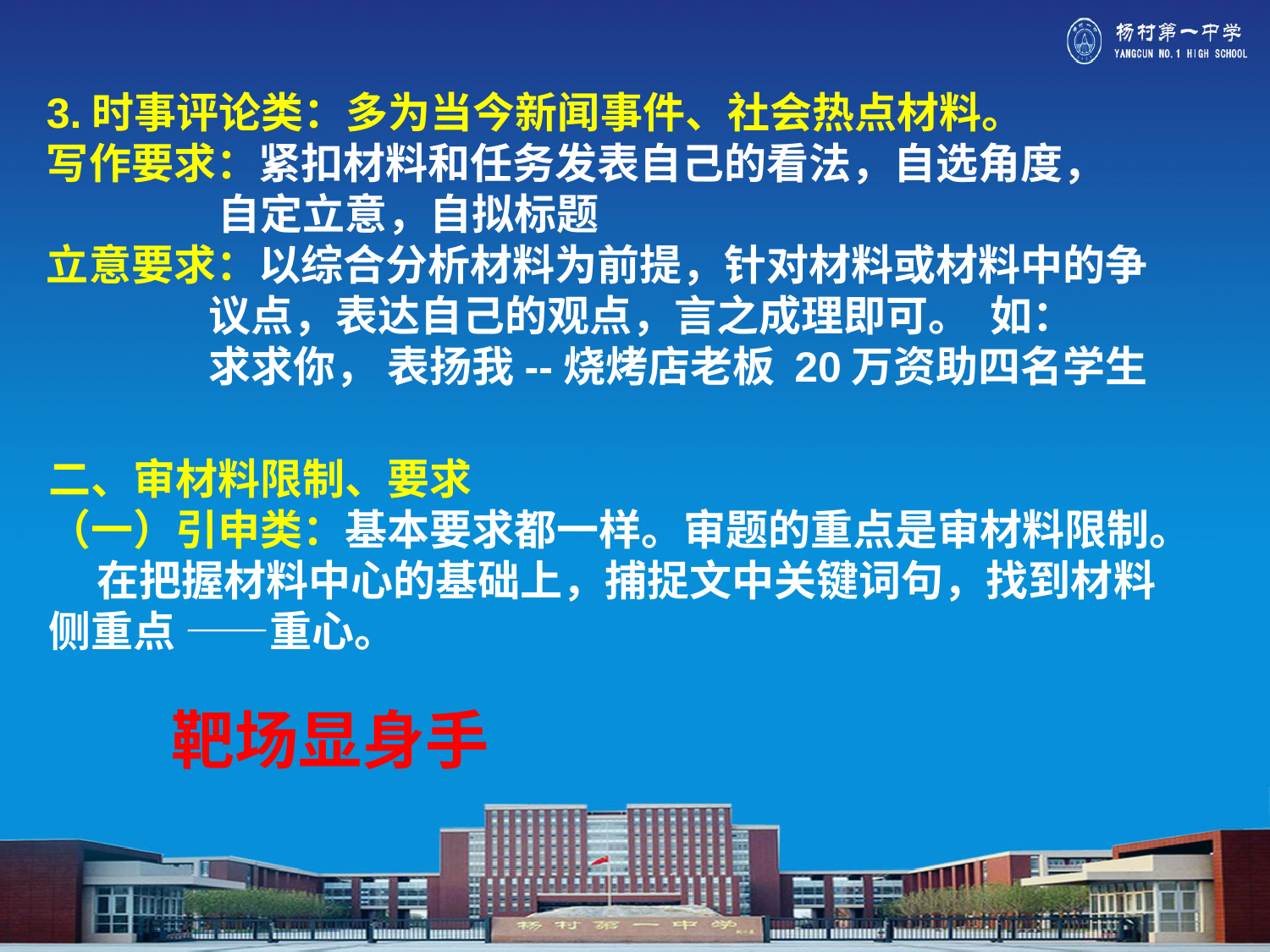

#
3.时事评论类：多为当今新闻事件、社会热点材料。
写作要求：紧扣材料和任务发表自己的看法，自选角度，
                  自定立意，自拟标题
立意要求：以综合分析材料为前提，针对材料或材料中的争
                 议点，表达自己的观点，言之成理即可。  如：
                 求求你， 表扬我--烧烤店老板 20万资助四名学生
二、审材料限制、要求
（一）引申类：基本要求都一样。审题的重点是审材料限制。
    在把握材料中心的基础上，捕捉文中关键词句，找到材料侧重点 ——重心。

靶场显身手